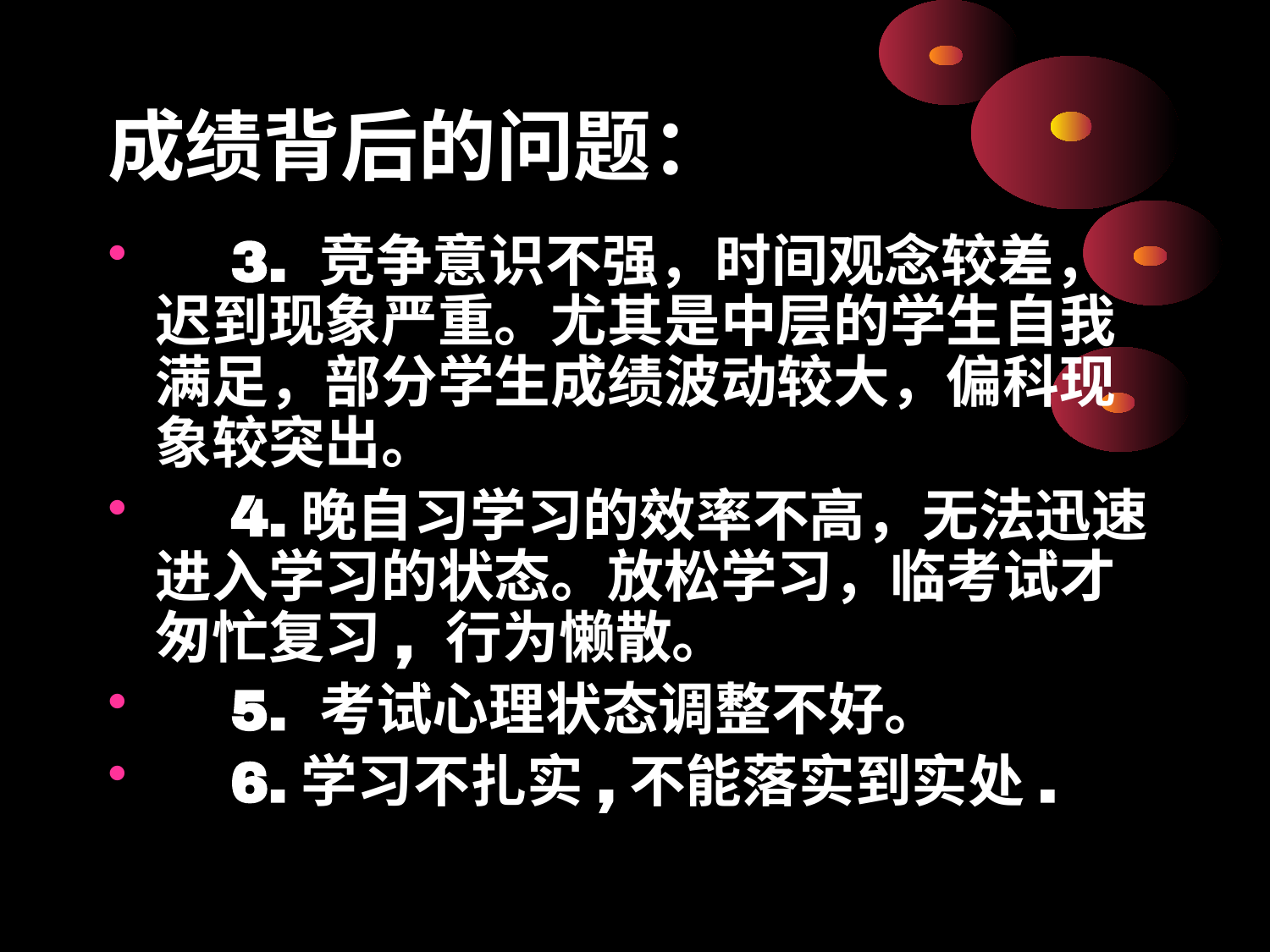

# 成绩背后的问题：
    3. 竞争意识不强，时间观念较差，迟到现象严重。尤其是中层的学生自我满足，部分学生成绩波动较大，偏科现象较突出。
    4.晚自习学习的效率不高，无法迅速进入学习的状态。放松学习，临考试才匆忙复习, 行为懒散。
    5. 考试心理状态调整不好。
    6.学习不扎实,不能落实到实处.